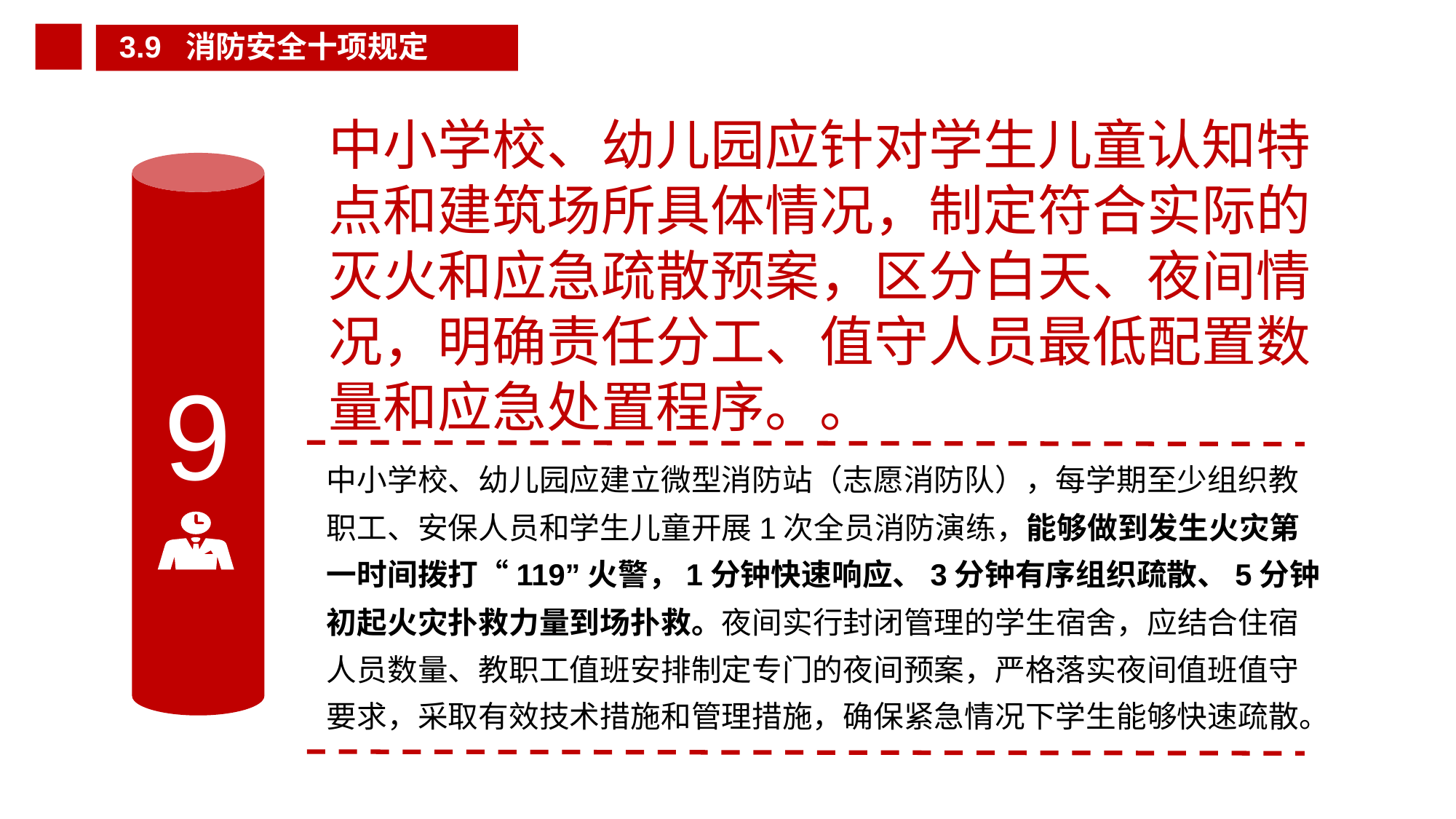

3.9  消防安全十项规定

中小学校、幼儿园应针对学生儿童认知特
点和建筑场所具体情况，制定符合实际的
灭火和应急疏散预案，区分白天、夜间情
况，明确责任分工、值守人员最低配置数
量和应急处置程序。。
中小学校、幼儿园应建立微型消防站（志愿消防队），每学期至少组织教职工、安保人员和学生儿童开展1次全员消防演练，能够做到发生火灾第一时间拨打“119”火警，1分钟快速响应、3分钟有序组织疏散、5分钟初起火灾扑救力量到场扑救。夜间实行封闭管理的学生宿舍，应结合住宿人员数量、教职工值班安排制定专门的夜间预案，严格落实夜间值班值守要求，采取有效技术措施和管理措施，确保紧急情况下学生能够快速疏散。

9